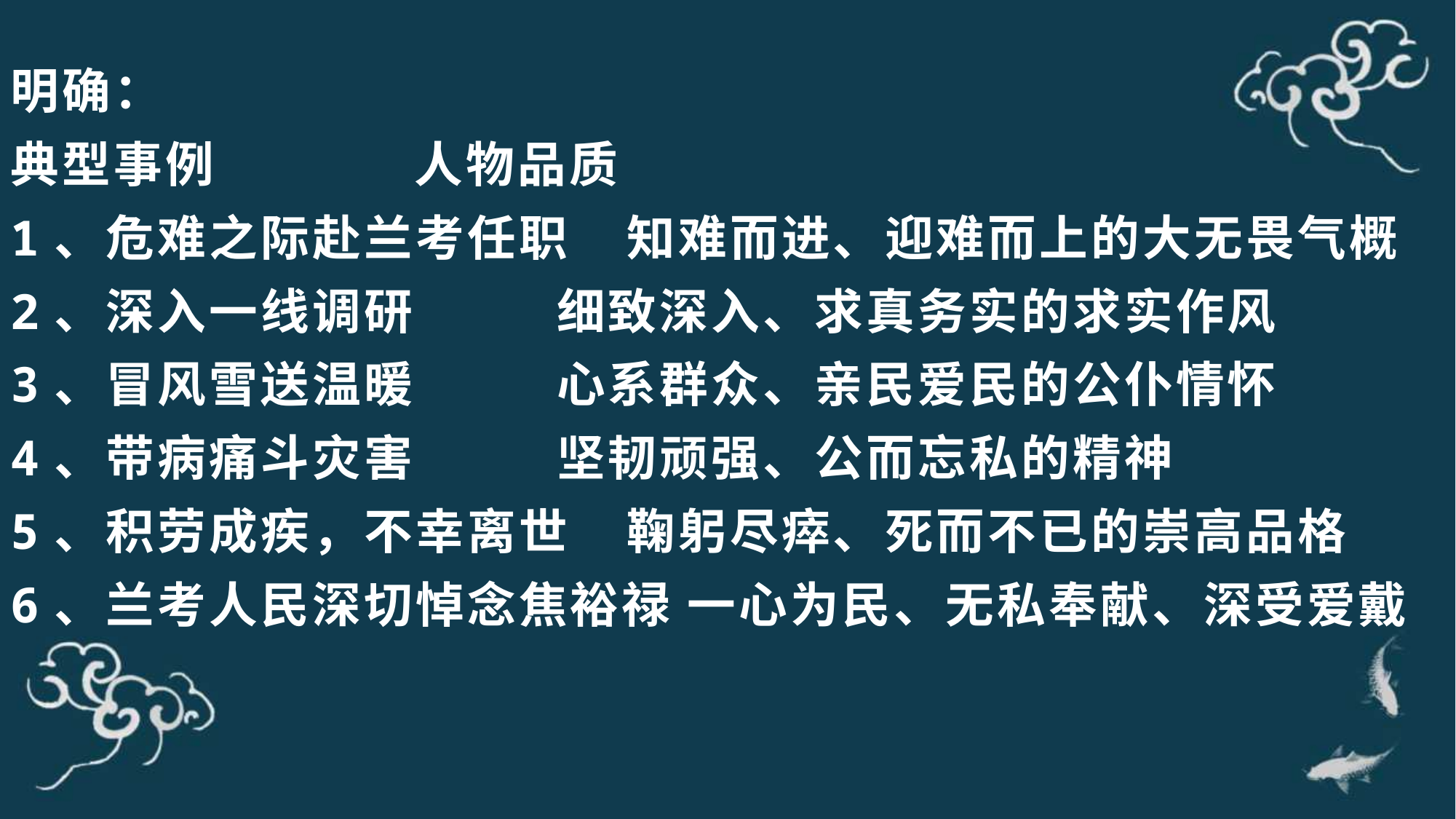

明确：
典型事例              人物品质
1、危难之际赴兰考任职    知难而进、迎难而上的大无畏气概
2、深入一线调研          细致深入、求真务实的求实作风
3、冒风雪送温暖          心系群众、亲民爱民的公仆情怀
4、带病痛斗灾害          坚韧顽强、公而忘私的精神
5、积劳成疾，不幸离世    鞠躬尽瘁、死而不已的崇高品格
6、兰考人民深切悼念焦裕禄 一心为民、无私奉献、深受爱戴